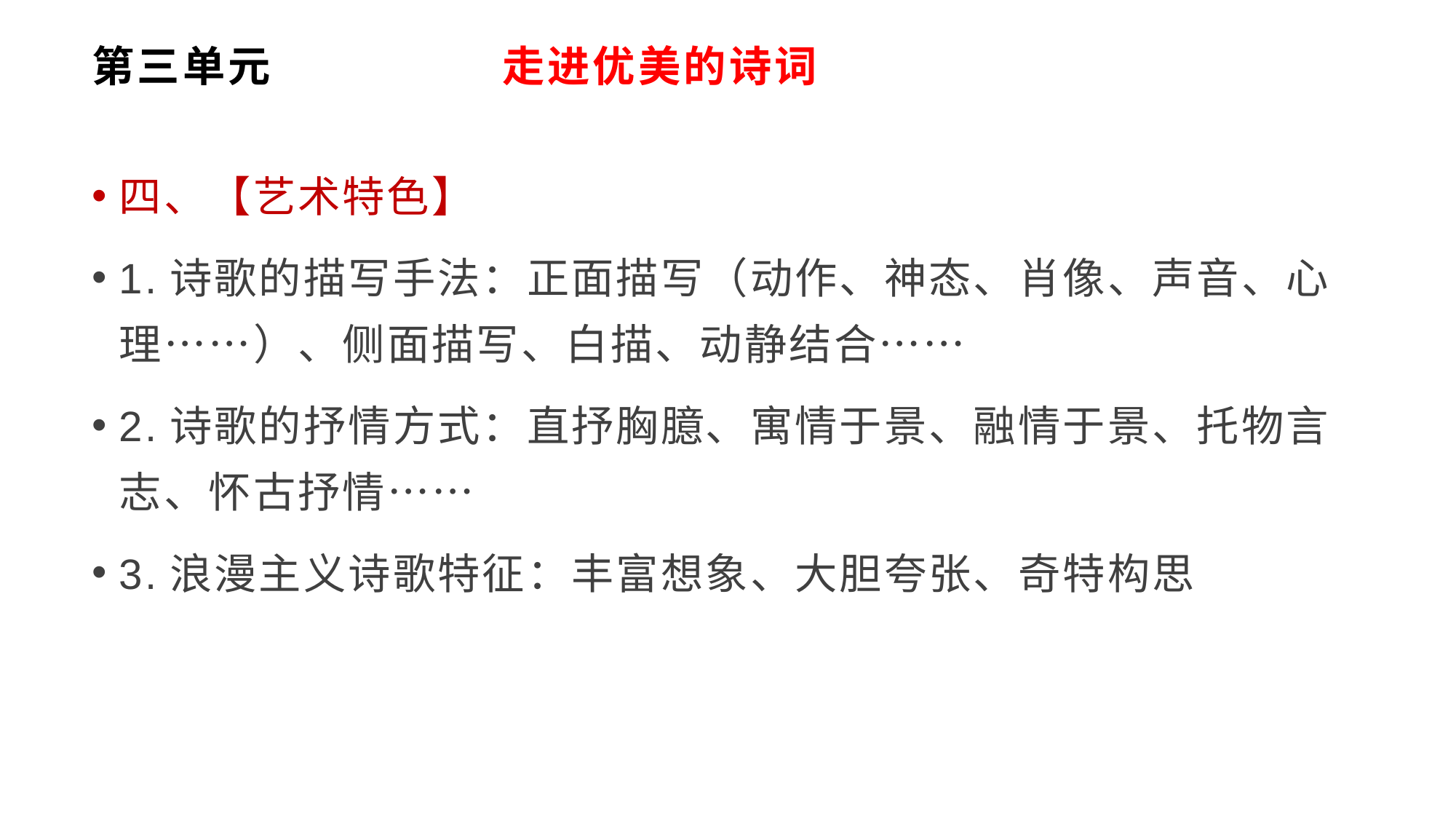

# 第三单元                  走进优美的诗词
四、【艺术特色】
1.诗歌的描写手法：正面描写（动作、神态、肖像、声音、心理……）、侧面描写、白描、动静结合……
2.诗歌的抒情方式：直抒胸臆、寓情于景、融情于景、托物言志、怀古抒情……
3.浪漫主义诗歌特征：丰富想象、大胆夸张、奇特构思